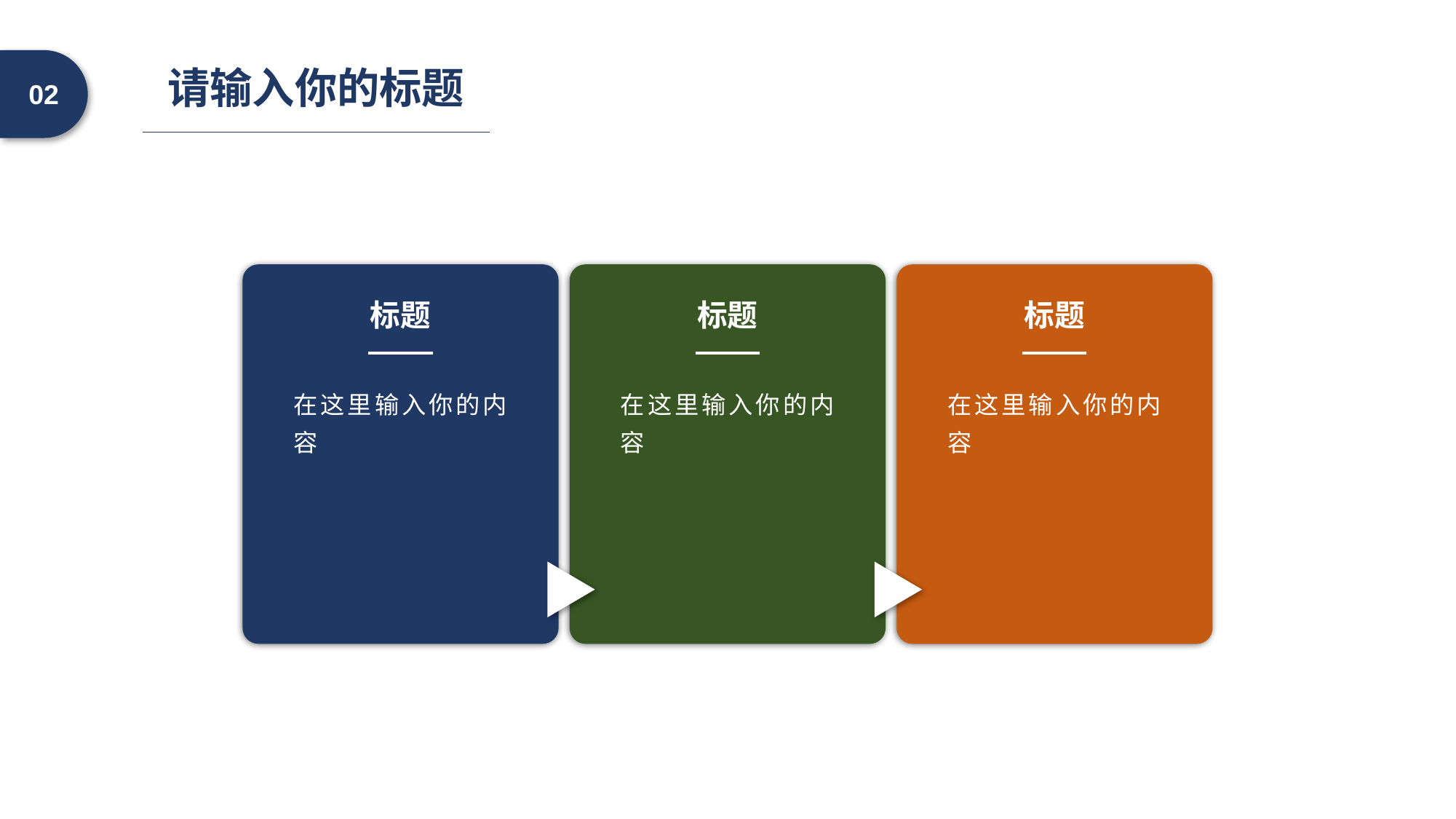

请输入你的标题
02

标题
标题
标题

在这里输入你的内容
在这里输入你的内容
在这里输入你的内容